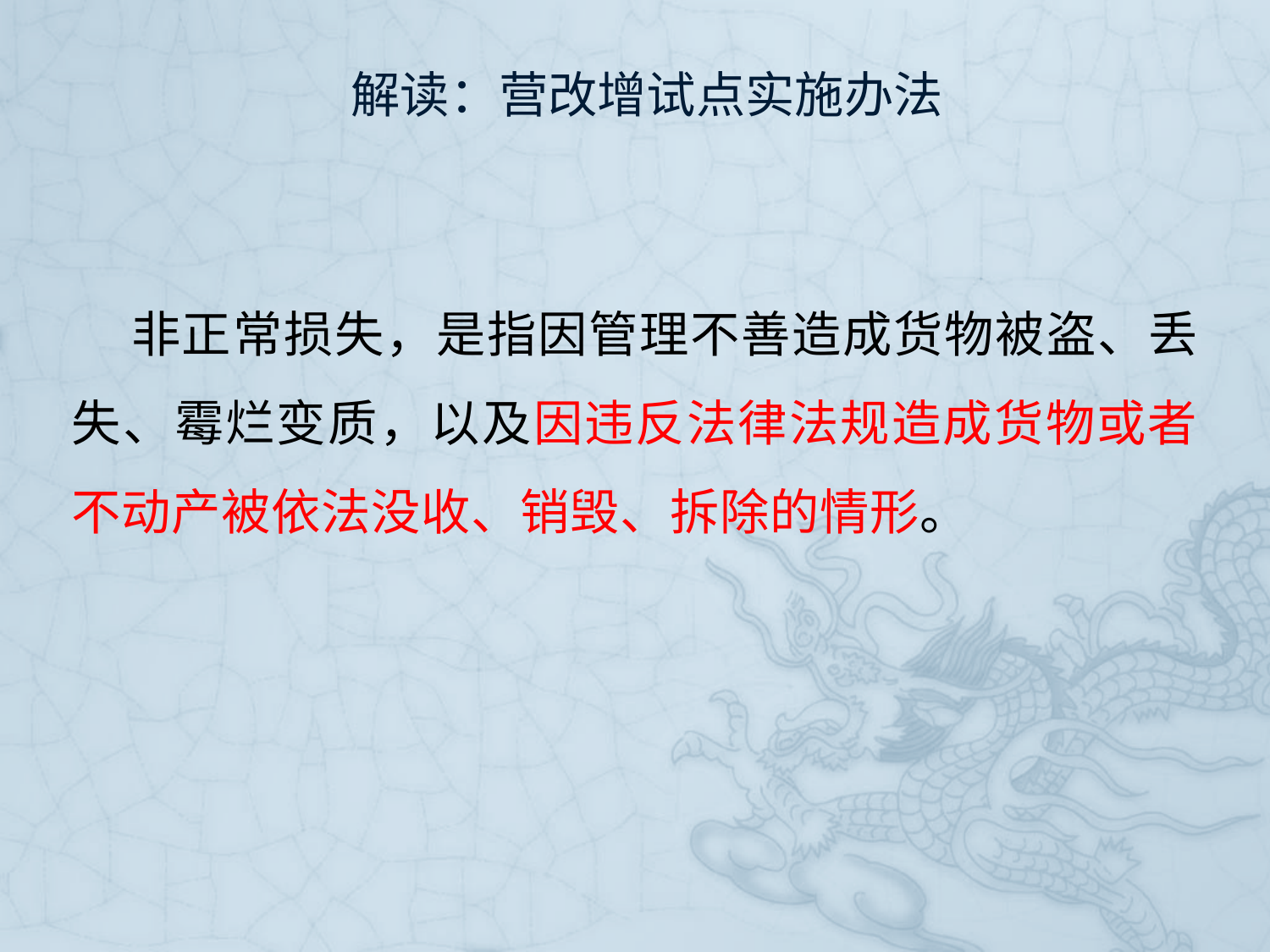

# 解读：营改增试点实施办法

非正常损失，是指因管理不善造成货物被盗、丢失、霉烂变质，以及因违反法律法规造成货物或者不动产被依法没收、销毁、拆除的情形。